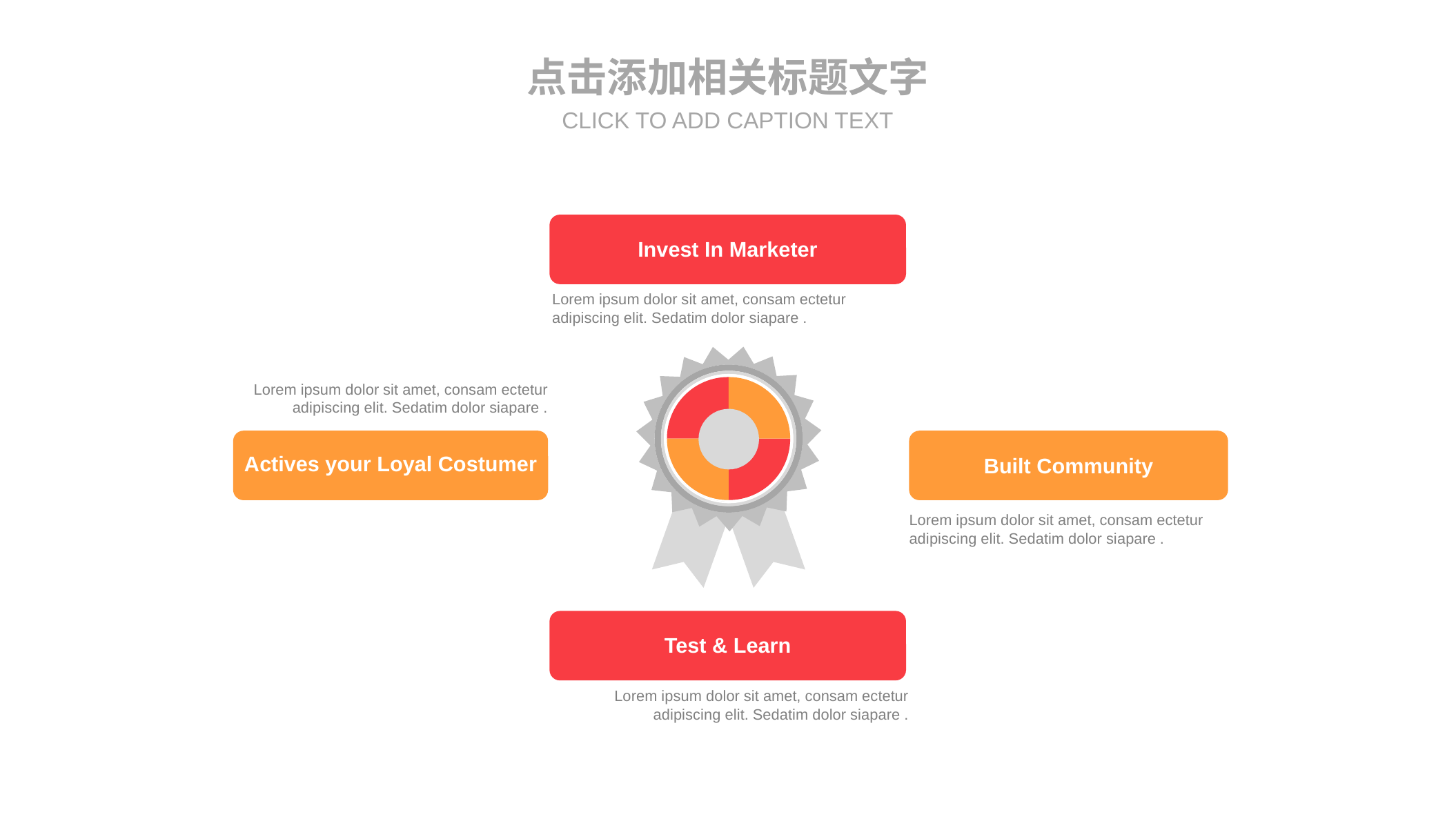

点击添加相关标题文字
CLICK TO ADD CAPTION TEXT

Invest In Marketer
Lorem ipsum dolor sit amet, consam ectetur adipiscing elit. Sedatim dolor siapare .

Lorem ipsum dolor sit amet, consam ectetur adipiscing elit. Sedatim dolor siapare .

Actives your Loyal Costumer

Built Community
Lorem ipsum dolor sit amet, consam ectetur adipiscing elit. Sedatim dolor siapare .

Test & Learn
Lorem ipsum dolor sit amet, consam ectetur adipiscing elit. Sedatim dolor siapare .